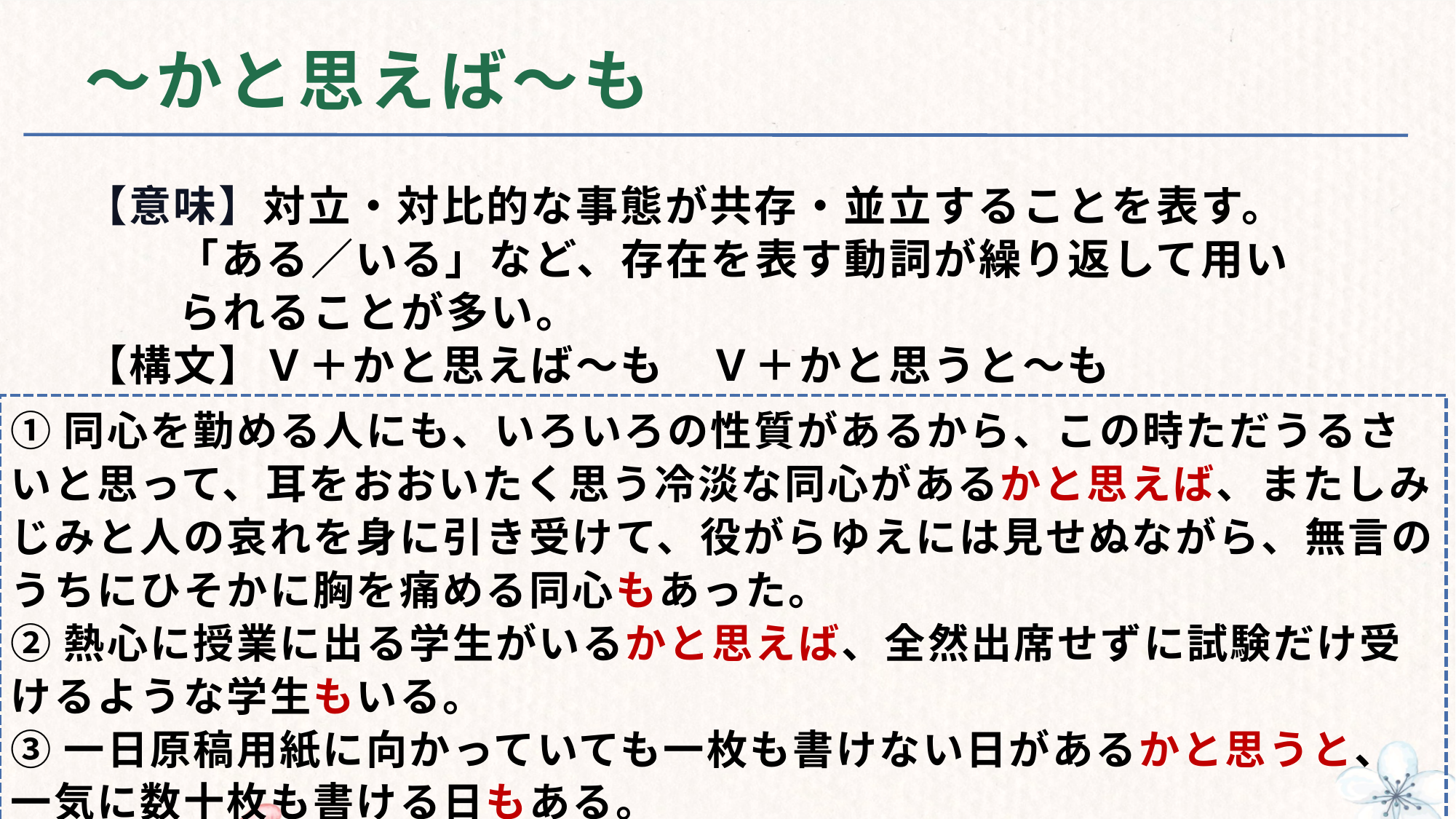

# ～かと思えば～も
【意味】対立・対比的な事態が共存・並立することを表す。
　    「ある／いる」など、存在を表す動詞が繰り返して用い
       られることが多い。
【構文】Ｖ＋かと思えば～も　Ｖ＋かと思うと～も
①同心を勤める人にも、いろいろの性質があるから、この時ただうるさいと思って、耳をおおいたく思う冷淡な同心があるかと思えば、またしみじみと人の哀れを身に引き受けて、役がらゆえには見せぬながら、無言のうちにひそかに胸を痛める同心もあった。
②熱心に授業に出る学生がいるかと思えば、全然出席せずに試験だけ受けるような学生もいる。
③一日原稿用紙に向かっていても一枚も書けない日があるかと思うと、一気に数十枚も書ける日もある。